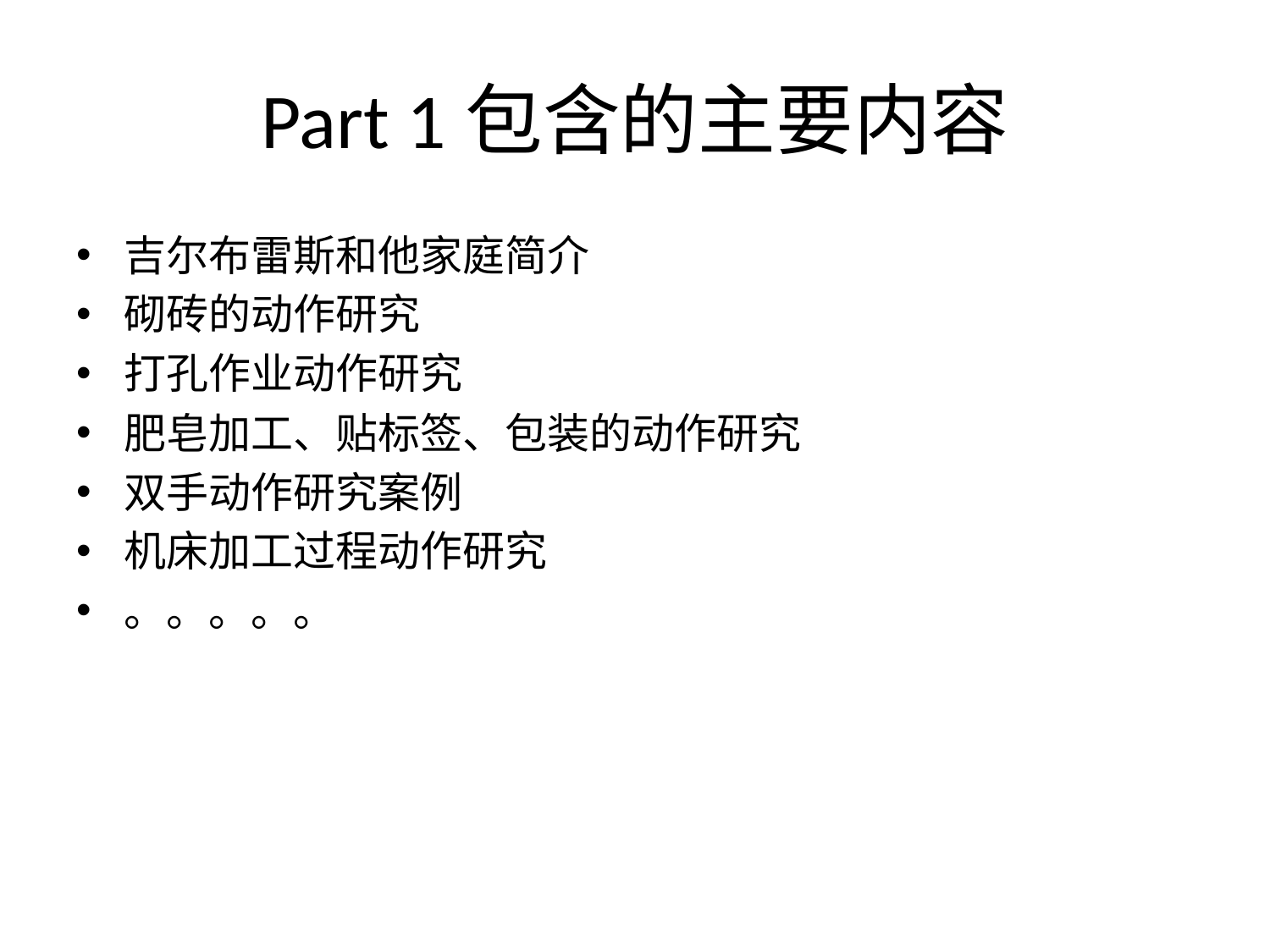

# Part 1包含的主要内容
吉尔布雷斯和他家庭简介
砌砖的动作研究
打孔作业动作研究
肥皂加工、贴标签、包装的动作研究
双手动作研究案例
机床加工过程动作研究
。。。。。